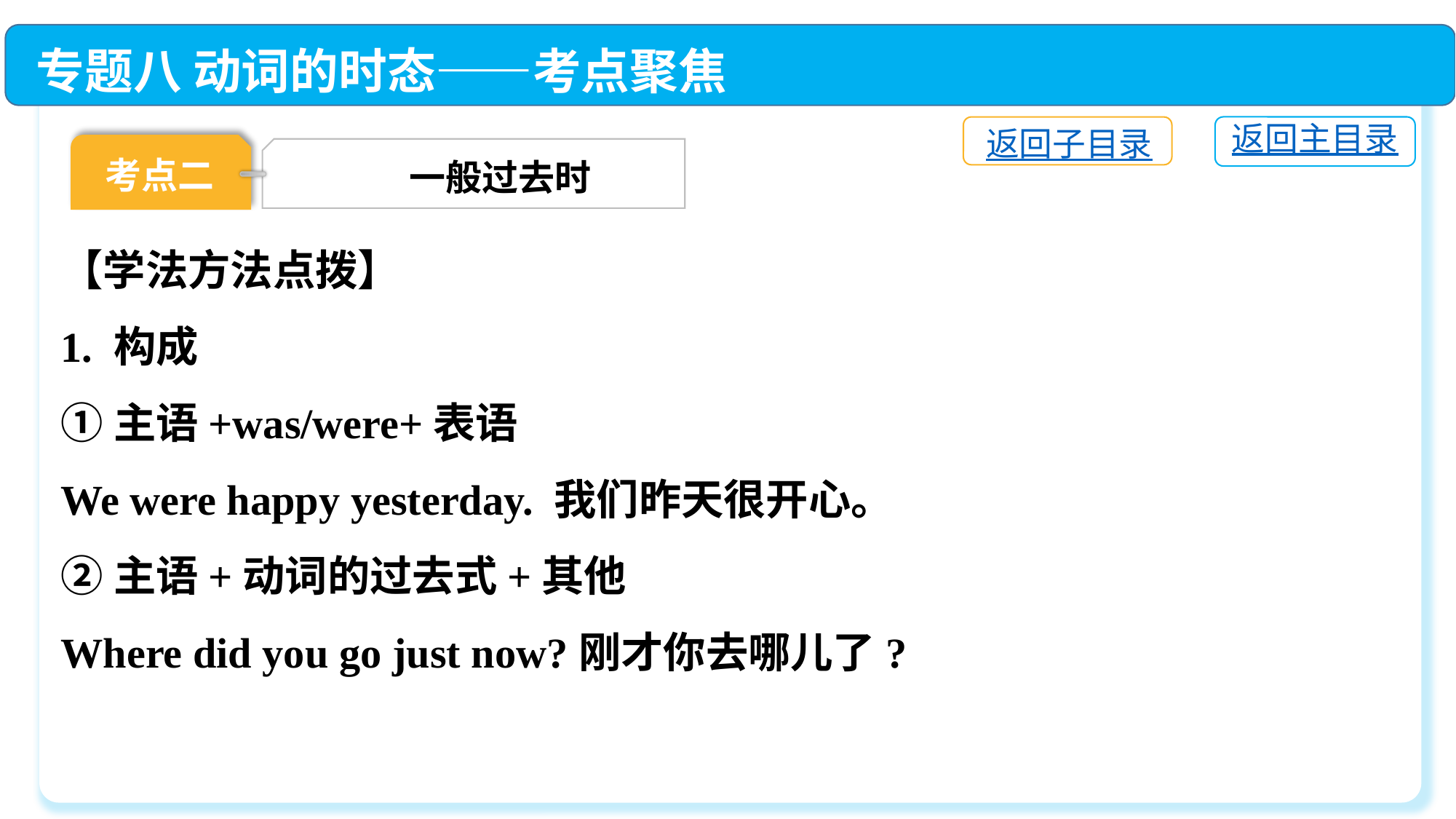

专题八 动词的时态——考点聚焦

返回主目录

返回子目录
考点二
一般过去时

【学法方法点拨】
1. 构成
①主语+was/were+表语
We were happy yesterday. 我们昨天很开心。
②主语+动词的过去式+其他
Where did you go just now?刚才你去哪儿了?